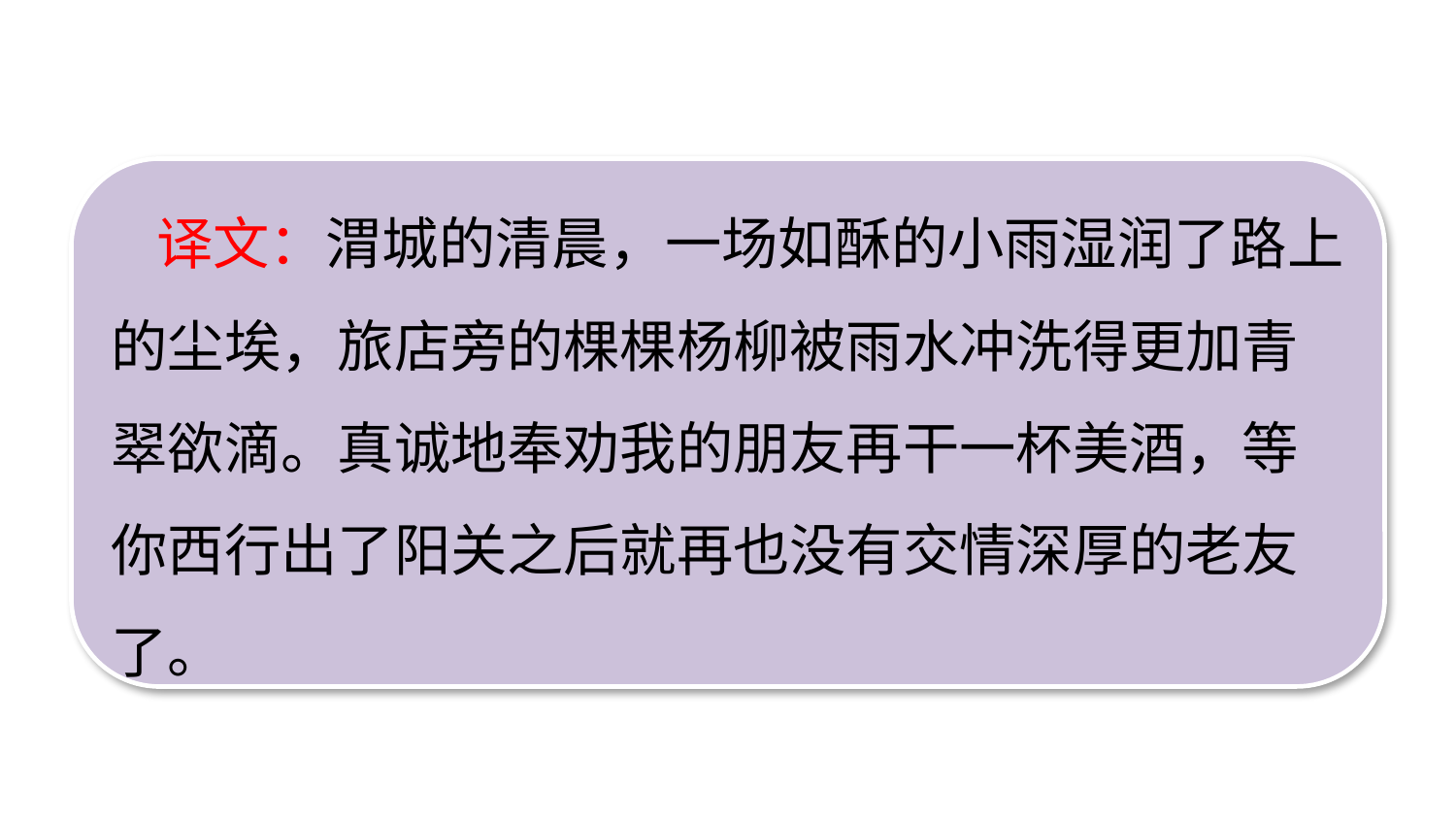

译文：渭城的清晨，一场如酥的小雨湿润了路上的尘埃，旅店旁的棵棵杨柳被雨水冲洗得更加青翠欲滴。真诚地奉劝我的朋友再干一杯美酒，等你西行出了阳关之后就再也没有交情深厚的老友了。